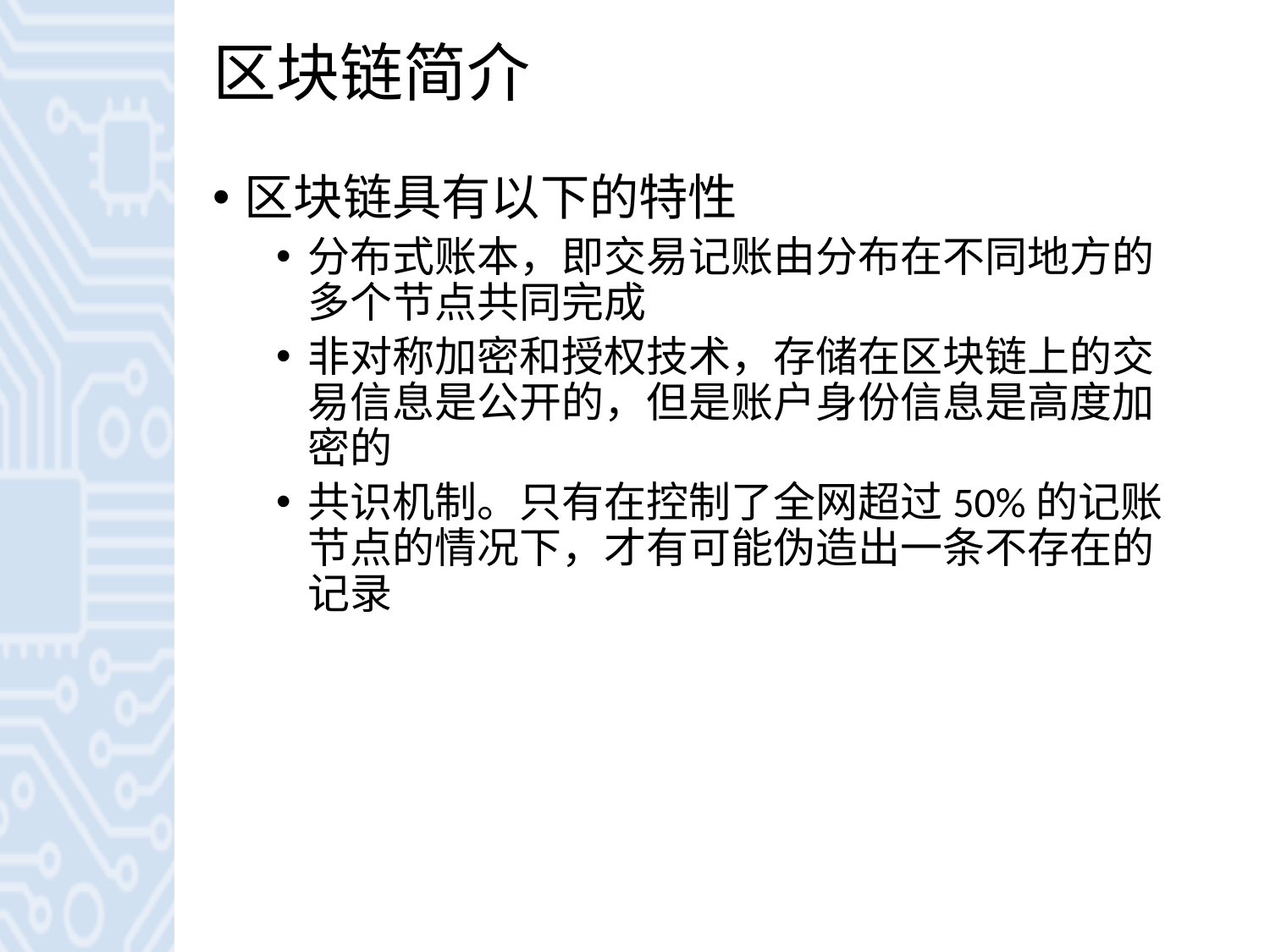

# 区块链简介
区块链具有以下的特性
分布式账本，即交易记账由分布在不同地方的多个节点共同完成
非对称加密和授权技术，存储在区块链上的交易信息是公开的，但是账户身份信息是高度加密的
共识机制。只有在控制了全网超过50%的记账节点的情况下，才有可能伪造出一条不存在的记录